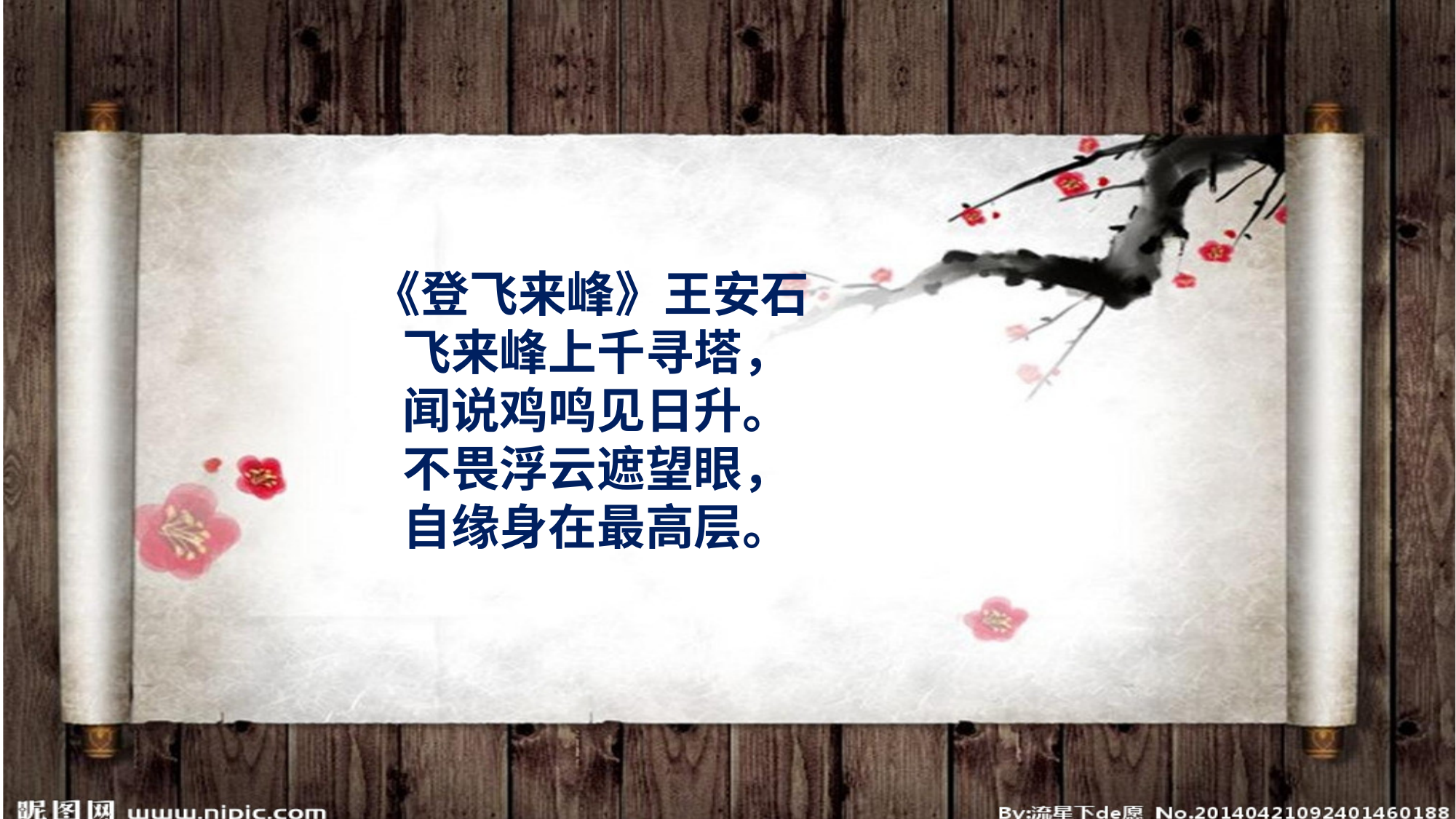

《登飞来峰》王安石
　　飞来峰上千寻塔，
　　闻说鸡鸣见日升。
　　不畏浮云遮望眼，
　　自缘身在最高层。